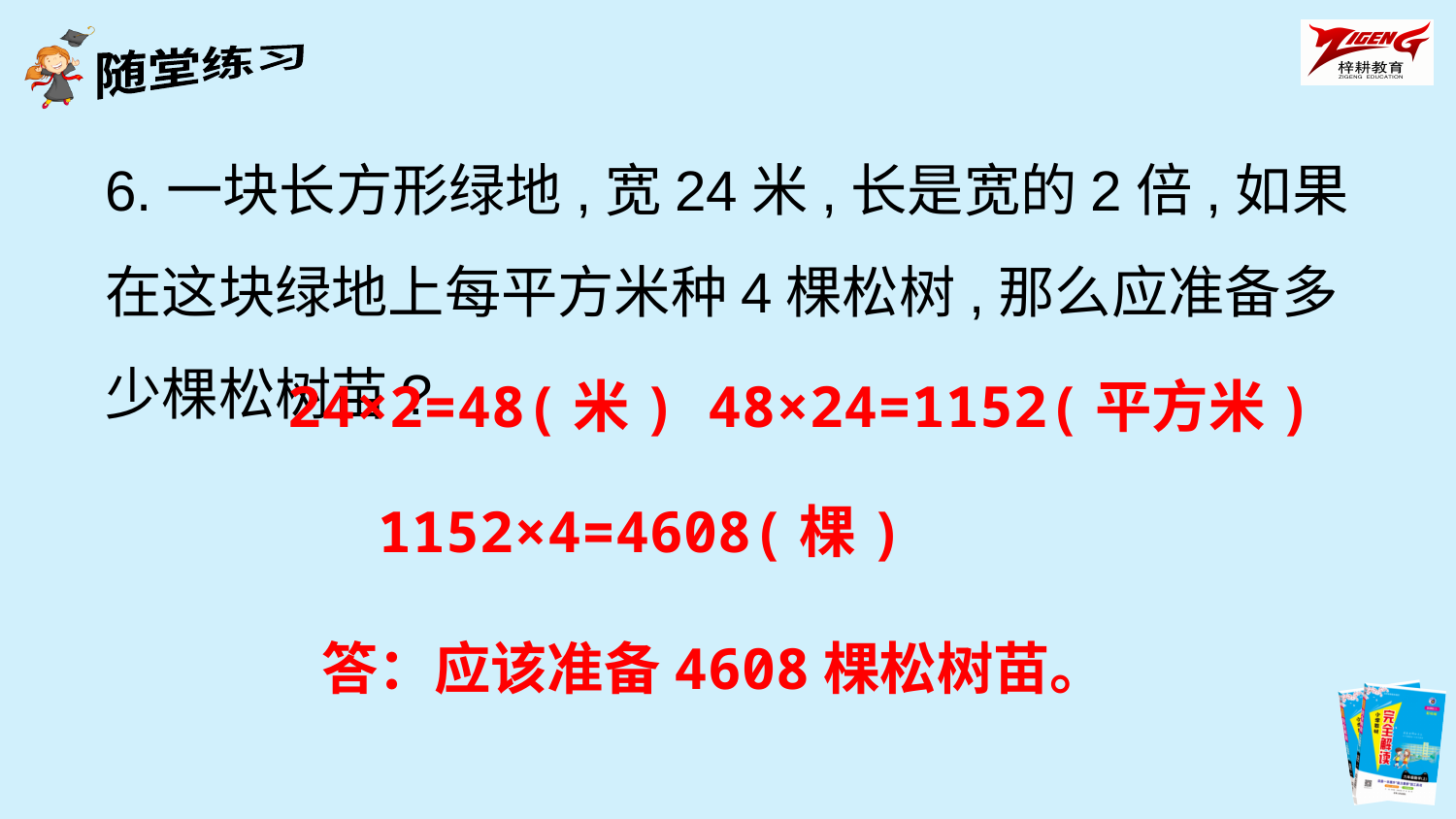

6.一块长方形绿地,宽24米,长是宽的2倍,如果在这块绿地上每平方米种4棵松树,那么应准备多少棵松树苗?
24×2=48(米)
48×24=1152(平方米)
1152×4=4608(棵)
答：应该准备4608棵松树苗。